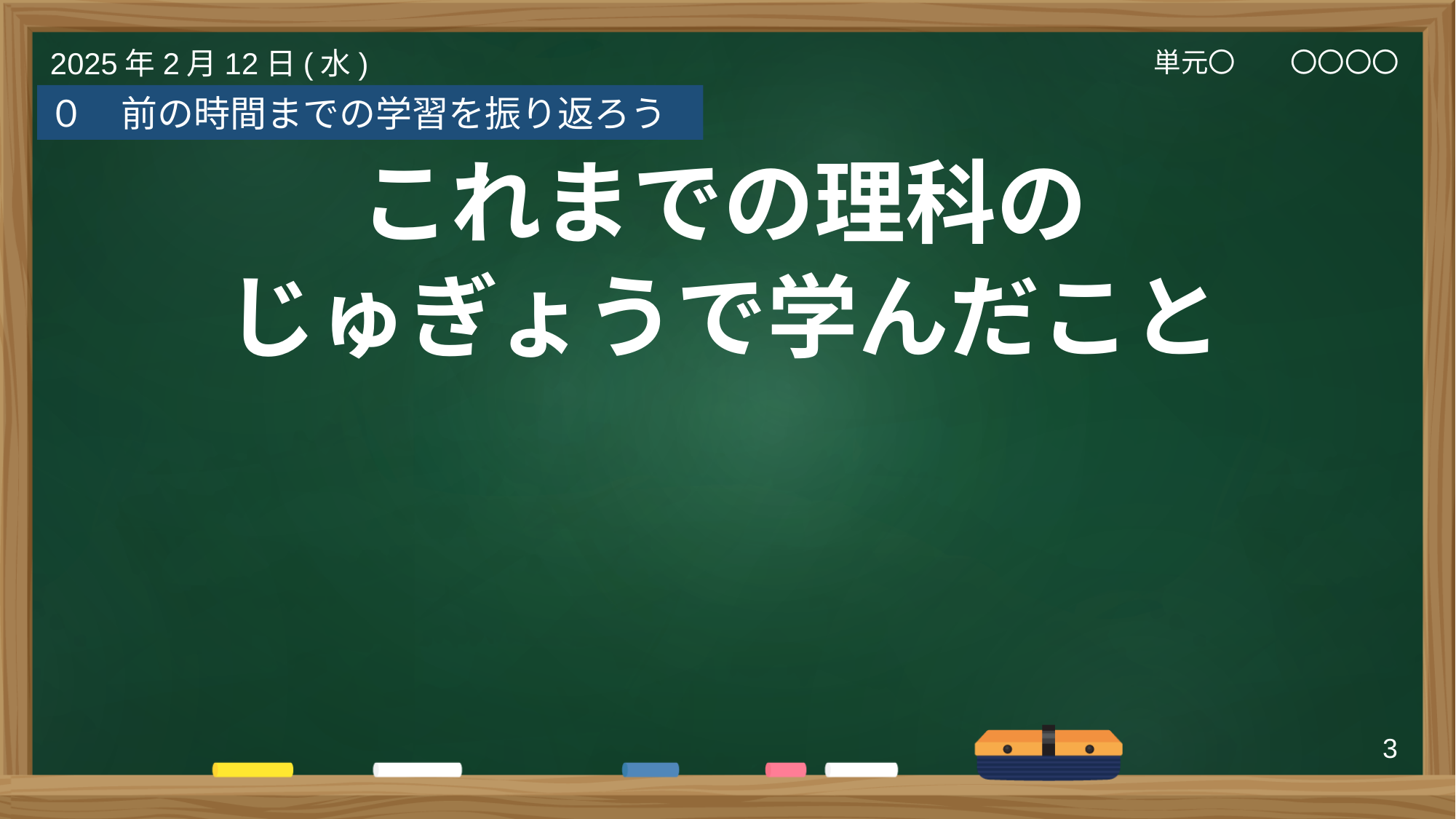

スライド上部の日付や単元名は、
「挿入」タブのテキスト
「ヘッダーとフッター」
で一括で変更できます。
単元〇　　〇〇〇〇
2025年2月12日(水)
０　前の時間までの学習を振り返ろう
これまでの理科の
じゅぎょうで学んだこと

3